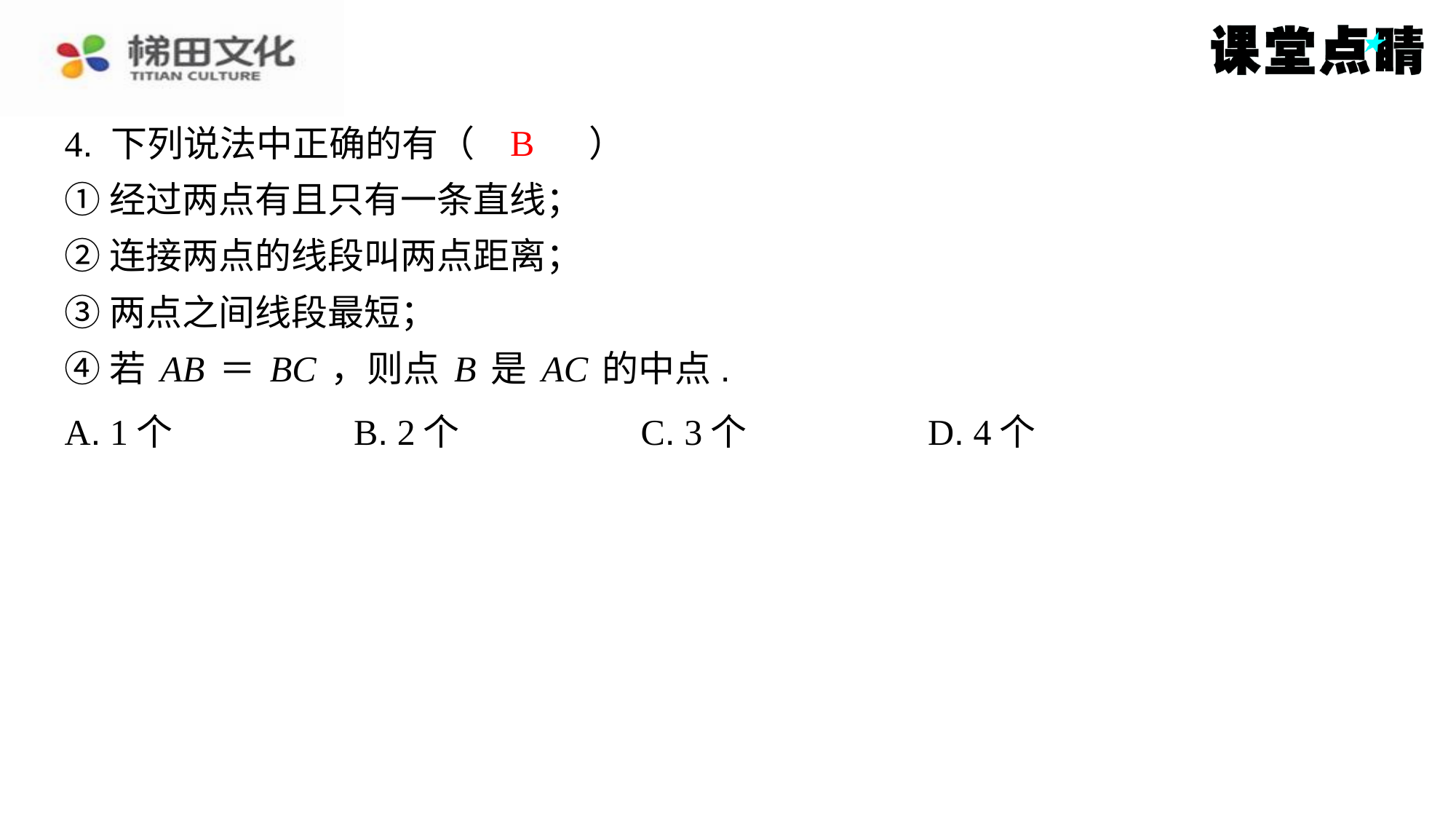

B
4. 下列说法中正确的有（　B　）
①经过两点有且只有一条直线；
②连接两点的线段叫两点距离；
③两点之间线段最短；
④若AB＝BC，则点B是AC的中点.
| A. 1个 | B. 2个 | C. 3个 | D. 4个 |
| --- | --- | --- | --- |